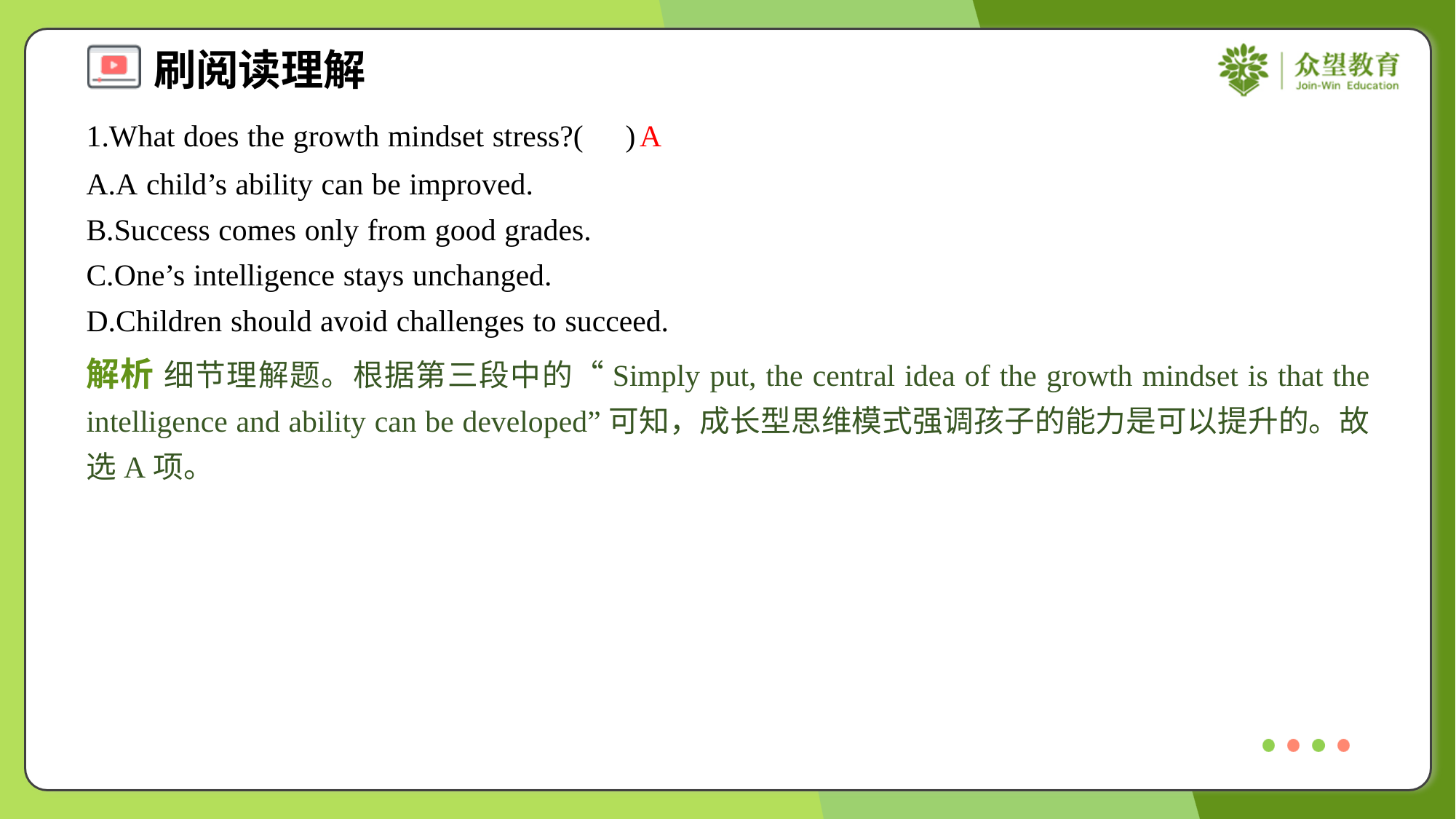

1.What does the growth mindset stress?(     )
A
A.A child’s ability can be improved.
B.Success comes only from good grades.
C.One’s intelligence stays unchanged.
D.Children should avoid challenges to succeed.
解析 细节理解题。根据第三段中的“Simply put, the central idea of the growth mindset is that the intelligence and ability can be developed”可知，成长型思维模式强调孩子的能力是可以提升的。故选A项。